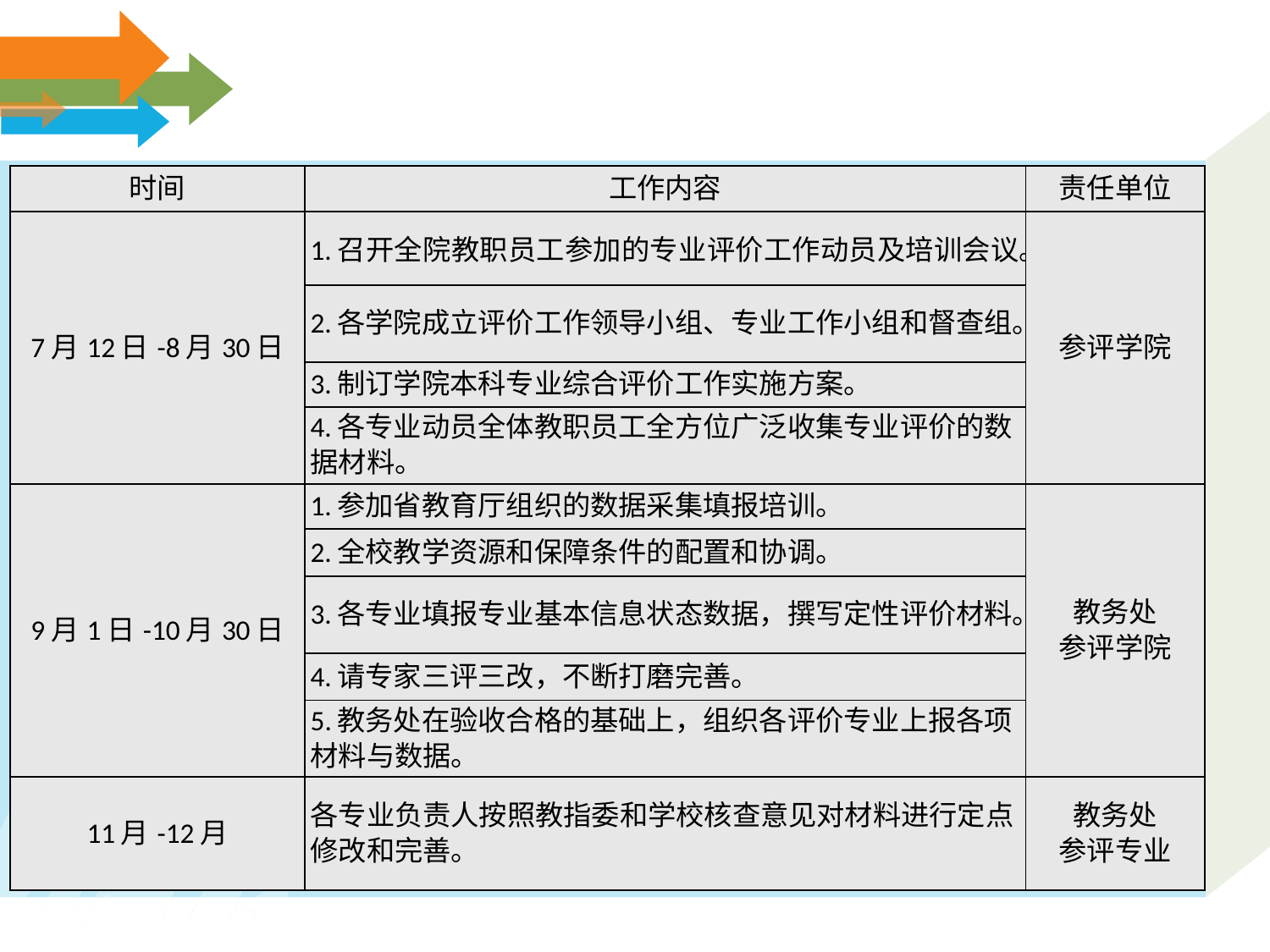

| 时间 | 工作内容 | 责任单位 |
| --- | --- | --- |
| 7月12日-8月30日 | 1.召开全院教职员工参加的专业评价工作动员及培训会议。 | 参评学院 |
|  | 2.各学院成立评价工作领导小组、专业工作小组和督查组。 |  |
|  | 3.制订学院本科专业综合评价工作实施方案。 |  |
|  | 4.各专业动员全体教职员工全方位广泛收集专业评价的数据材料。 |  |
| 9月1日-10月30日 | 1.参加省教育厅组织的数据采集填报培训。 | 教务处 参评学院 |
|  | 2.全校教学资源和保障条件的配置和协调。 |  |
|  | 3.各专业填报专业基本信息状态数据，撰写定性评价材料。 |  |
|  | 4.请专家三评三改，不断打磨完善。 |  |
|  | 5.教务处在验收合格的基础上，组织各评价专业上报各项材料与数据。 |  |
| 11月-12月 | 各专业负责人按照教指委和学校核查意见对材料进行定点修改和完善。 | 教务处 参评专业 |